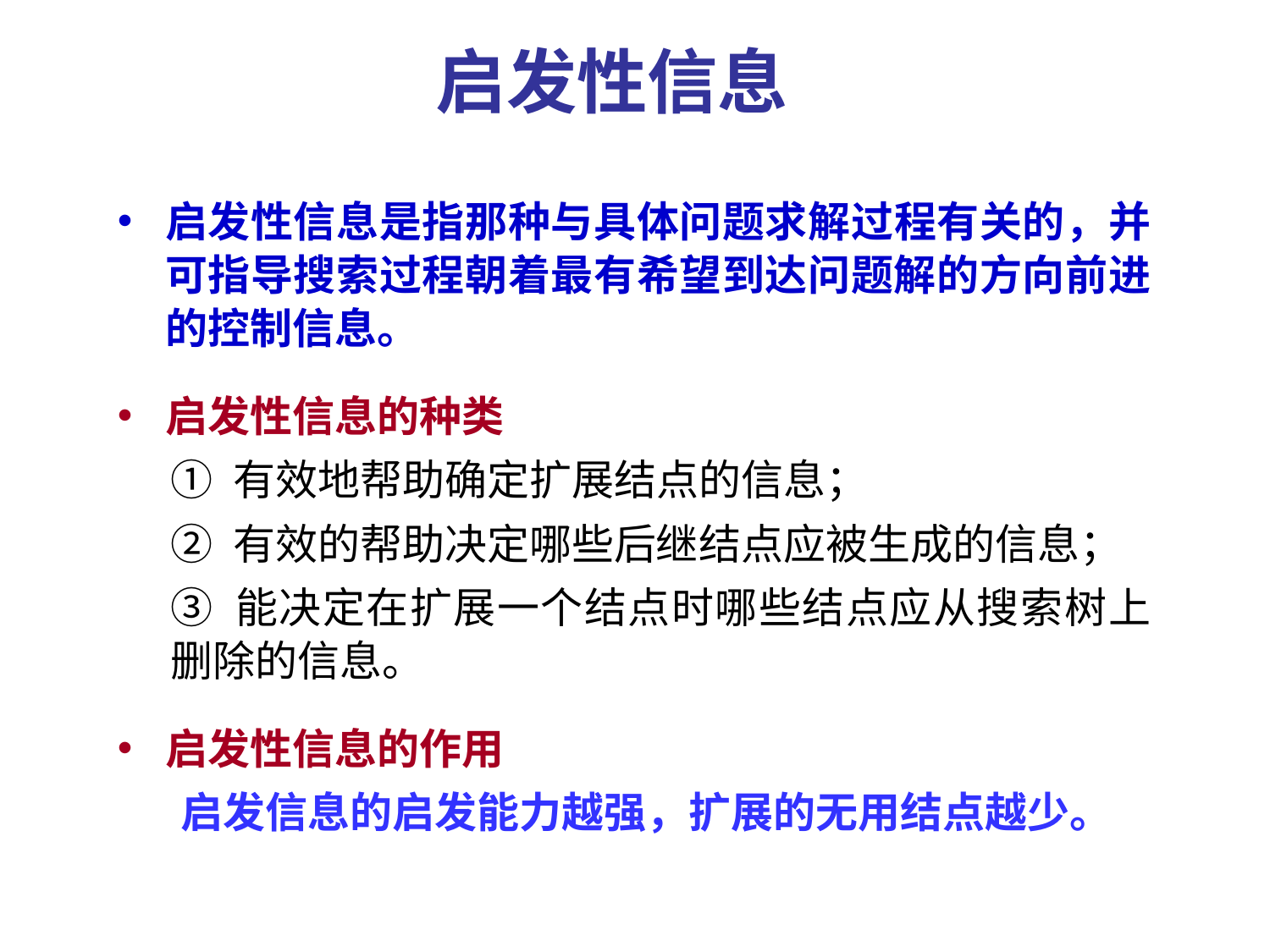

启发性信息
启发性信息是指那种与具体问题求解过程有关的，并可指导搜索过程朝着最有希望到达问题解的方向前进的控制信息。

启发性信息的种类
① 有效地帮助确定扩展结点的信息；
② 有效的帮助决定哪些后继结点应被生成的信息；
③ 能决定在扩展一个结点时哪些结点应从搜索树上删除的信息。

启发性信息的作用
启发信息的启发能力越强，扩展的无用结点越少。